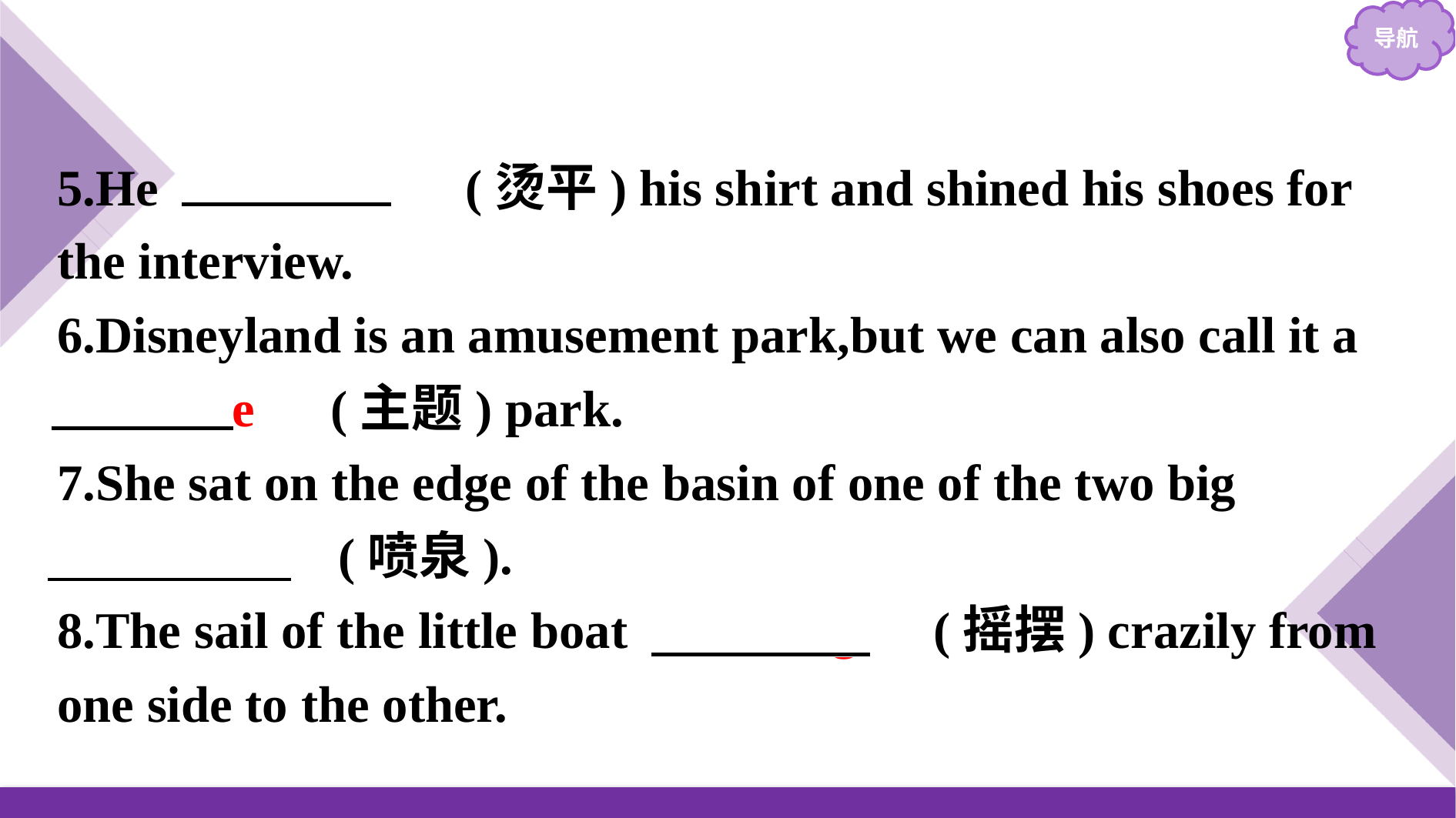

5.He 　ironed　(烫平) his shirt and shined his shoes for the interview.
6.Disneyland is an amusement park,but we can also call it a 　theme　(主题) park.
7.She sat on the edge of the basin of one of the two big 　fountains　(喷泉).
8.The sail of the little boat 　swung　(摇摆) crazily from one side to the other.